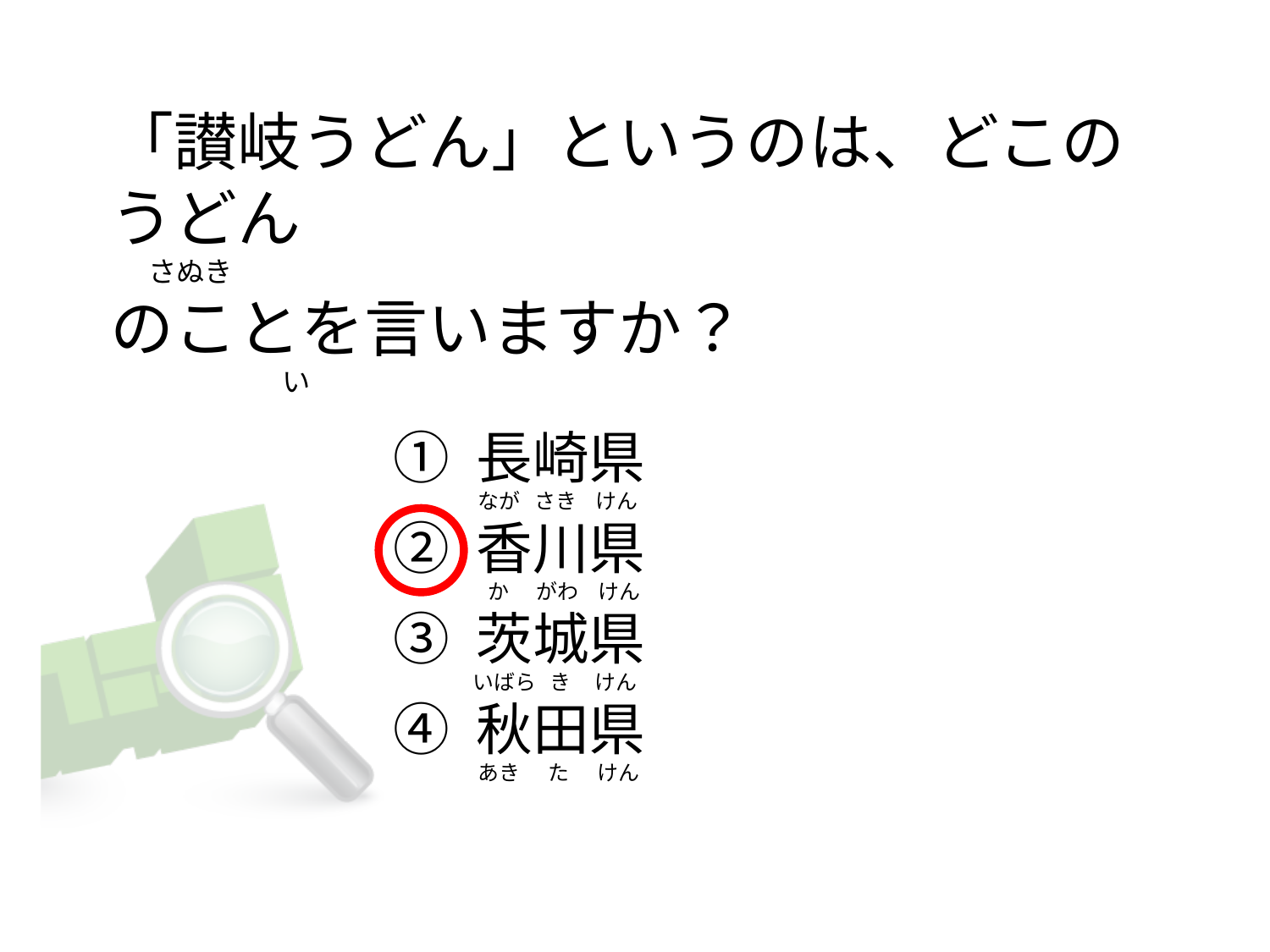

# 「讃岐うどん」というのは、どこのうどん       さぬき のことを言いますか？                            い
① 長崎県
② 香川県
③ 茨城県
④ 秋田県
なが   さき    けん

 か      がわ    けん
いばら   き     けん
あき      た      けん